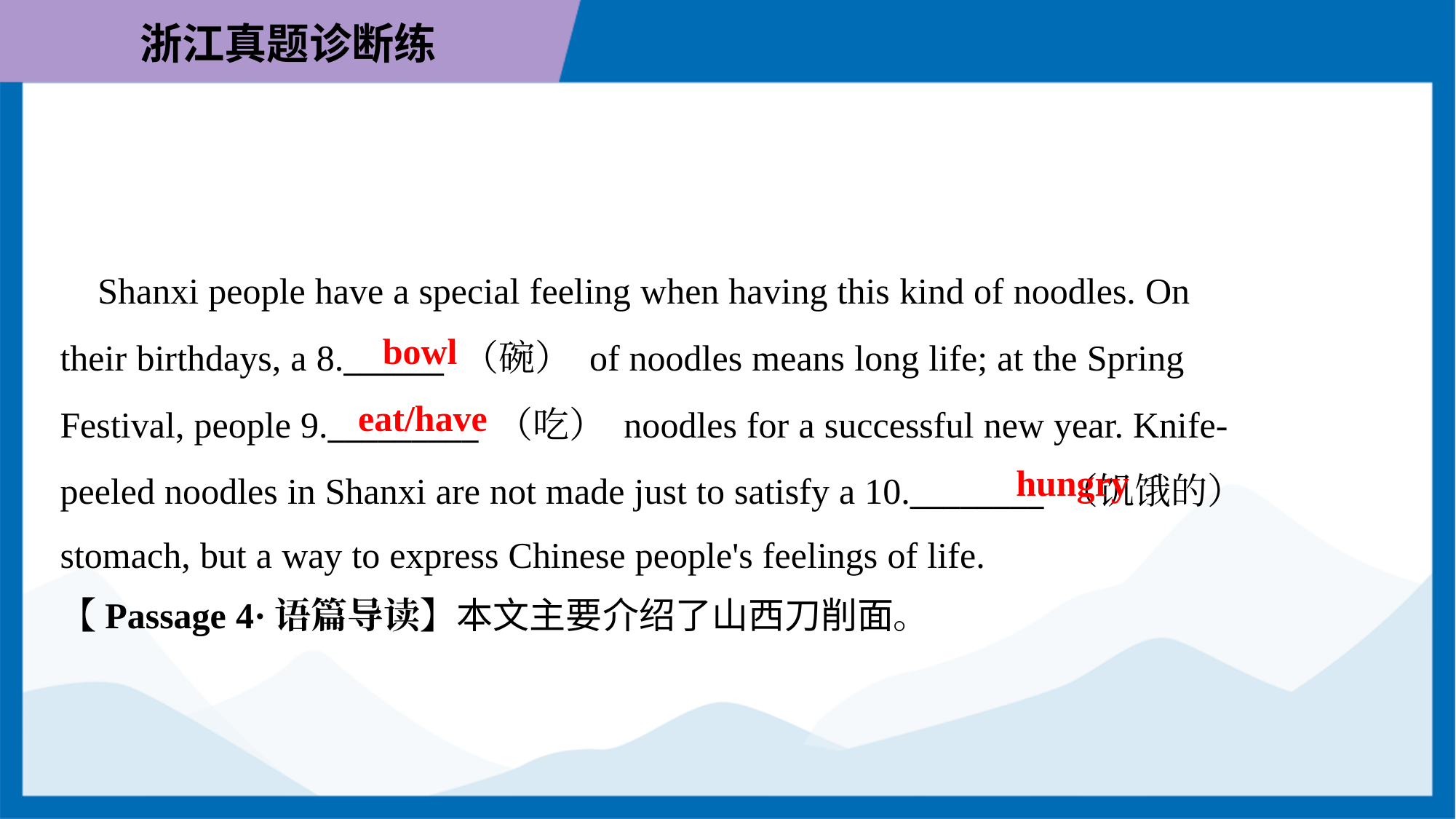

Shanxi people have a special feeling when having this kind of noodles. On
their birthdays, a 8.______ （碗） of noodles means long life; at the Spring
Festival, people 9._________ （吃） noodles for a successful new year. Knife-
peeled noodles in Shanxi are not made just to satisfy a 10.________ （饥饿的）
stomach, but a way to express Chinese people's feelings of life.
bowl
eat/have
hungry
【Passage 4·语篇导读】本文主要介绍了山西刀削面。